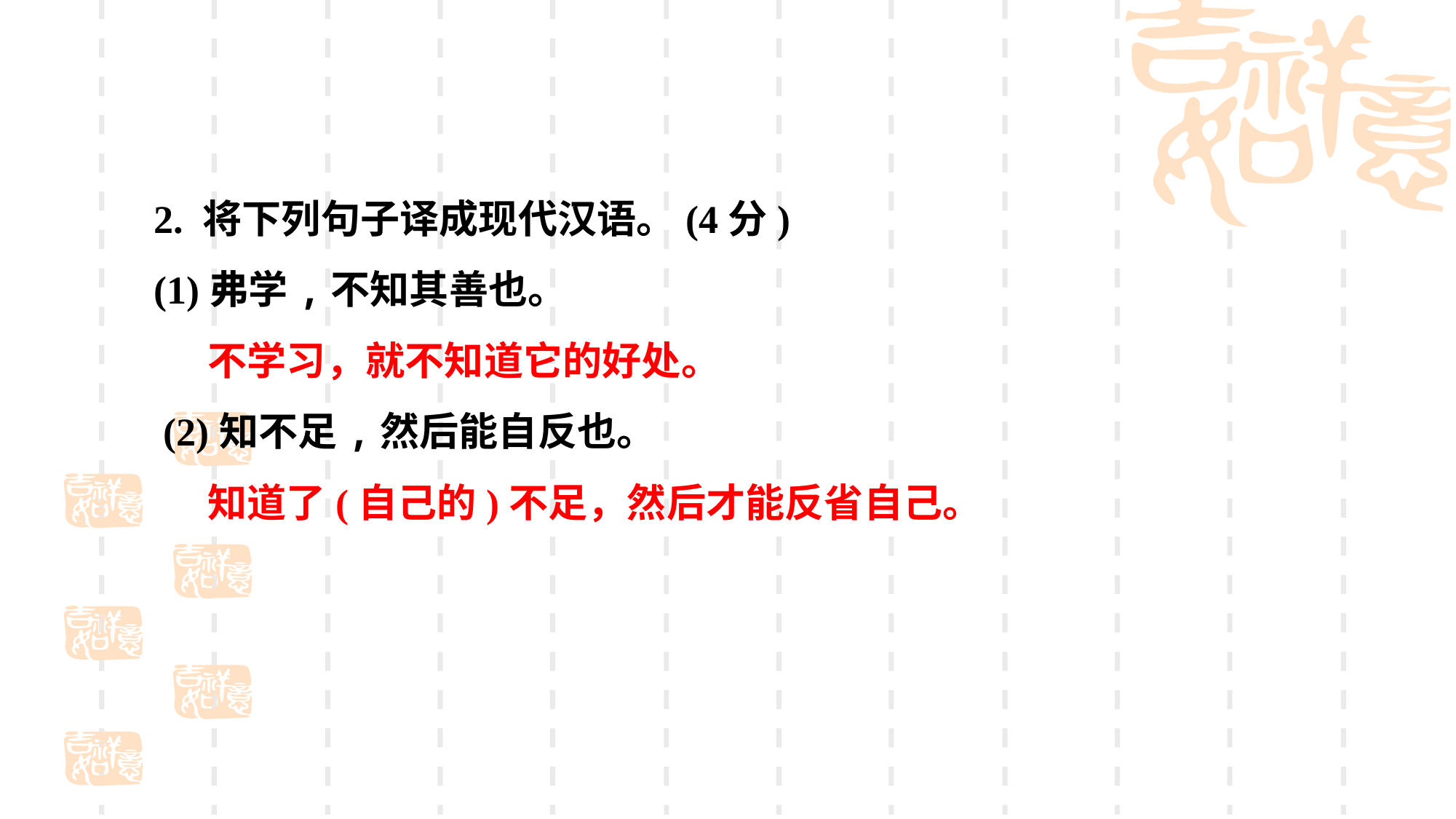

2. 将下列句子译成现代汉语。(4分)
(1)弗学,不知其善也。
     不学习，就不知道它的好处。
 (2)知不足,然后能自反也。
     知道了(自己的)不足，然后才能反省自己。